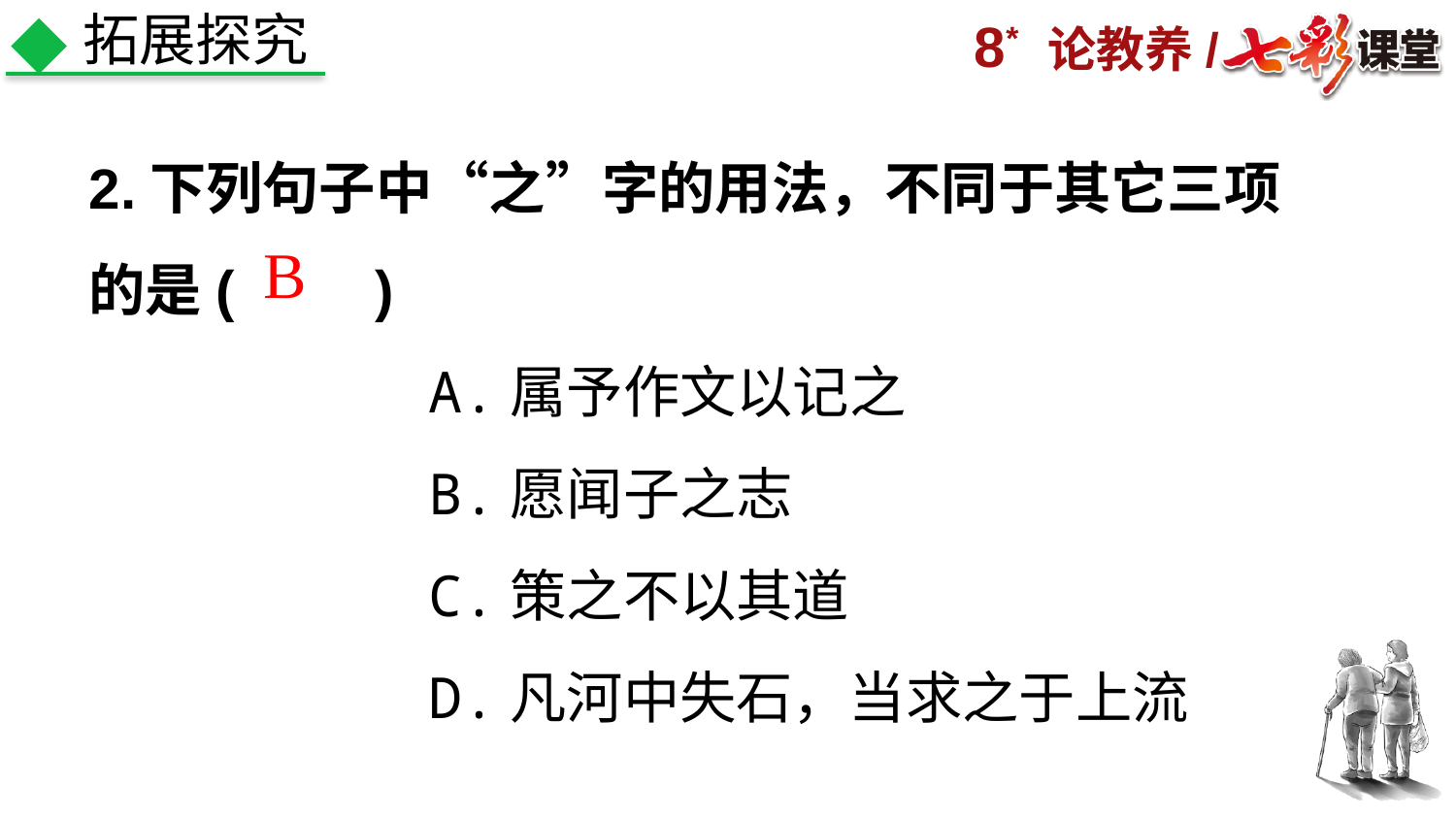

拓展探究

2.下列句子中“之”字的用法，不同于其它三项的是(　　)
          A.属予作文以记之
          B.愿闻子之志
          C.策之不以其道
          D.凡河中失石，当求之于上流
B